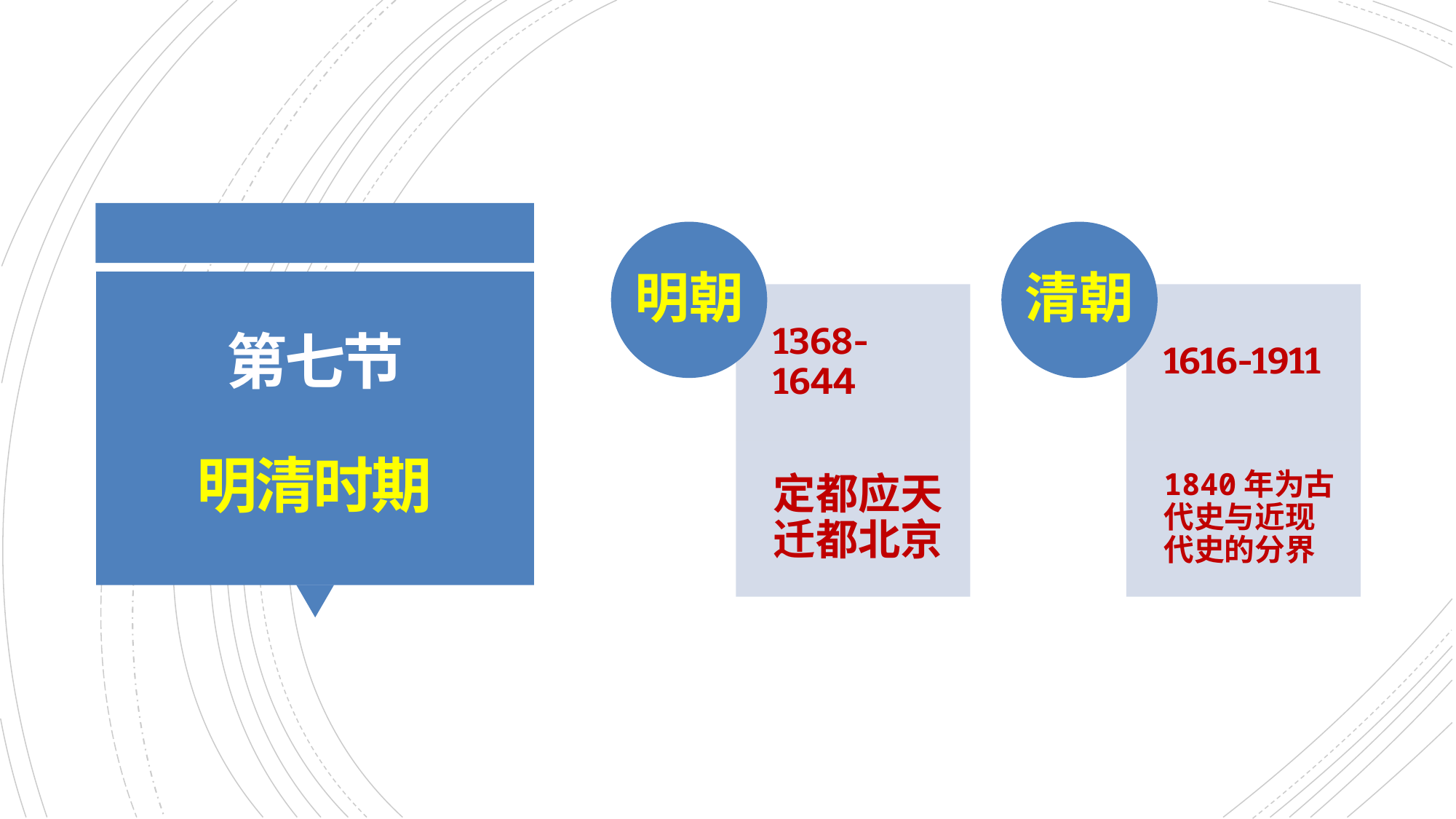

1368-1644
定都应天迁都北京
明朝
1616-1911
1840年为古代史与近现代史的分界
清朝
# 第七节 明清时期